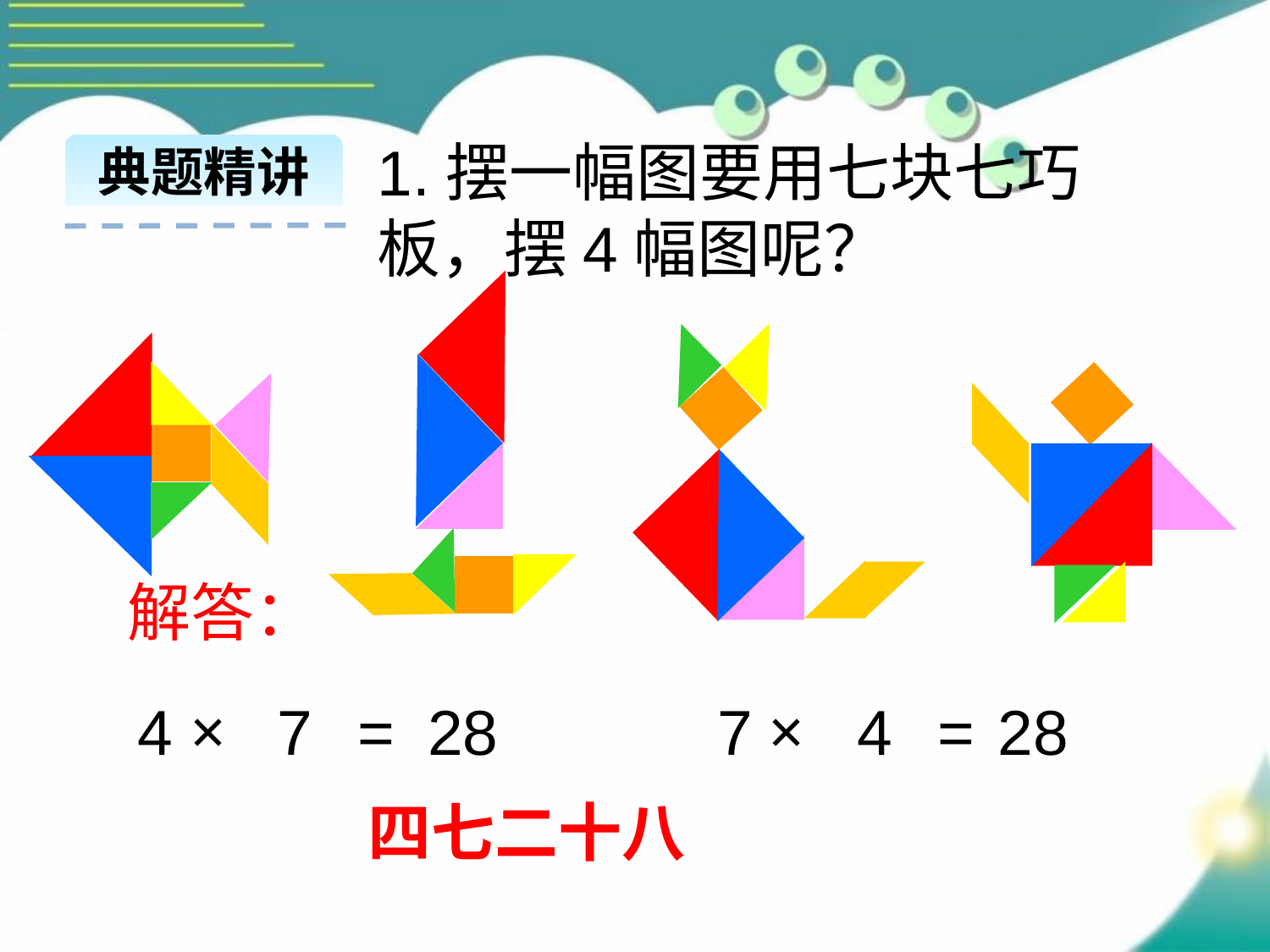

1.摆一幅图要用七块七巧板，摆4幅图呢？
典题精讲

解答：
4
×
7
=
28
7
×
4
=
28
四七二十八